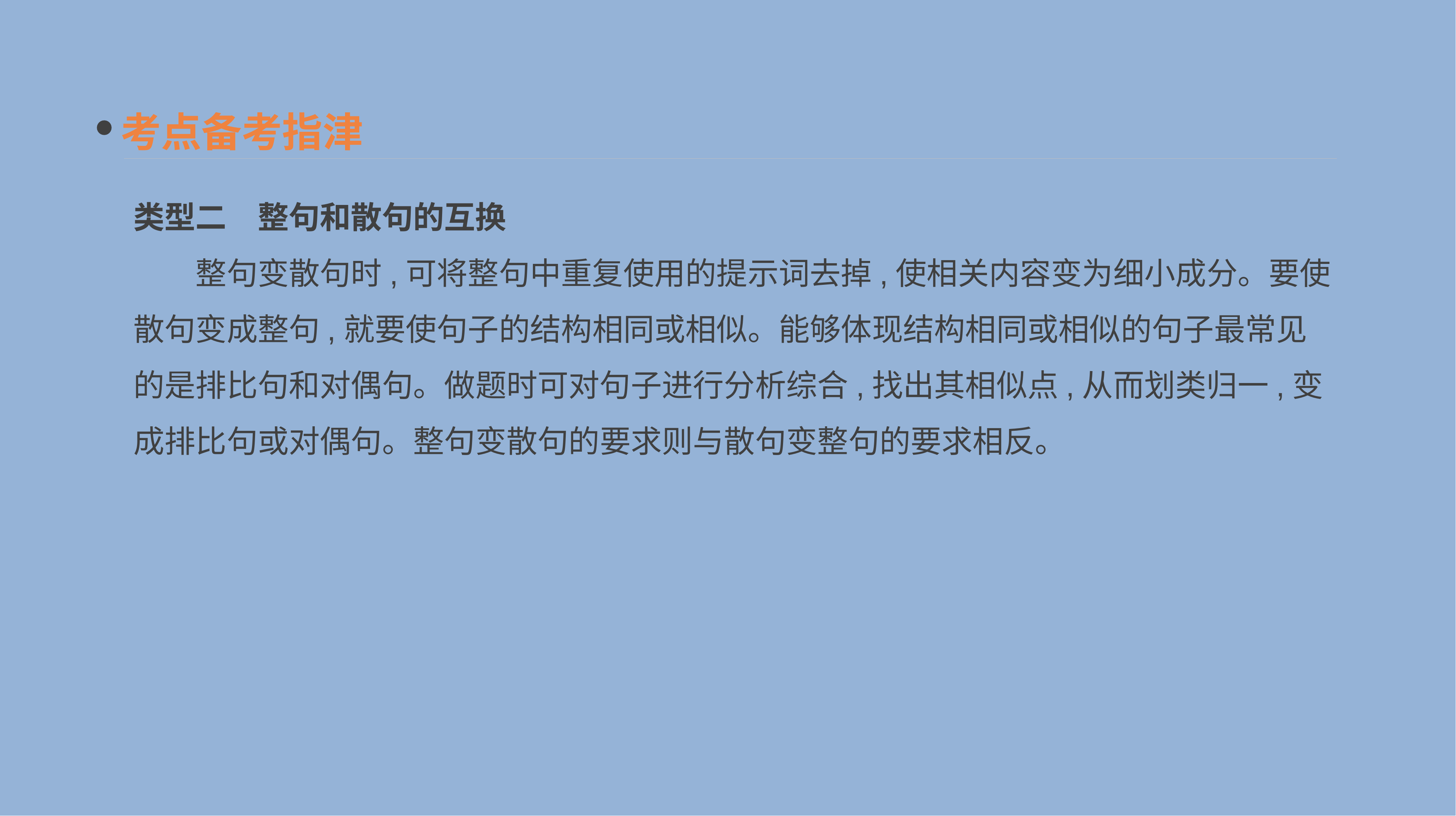

考点备考指津

类型二　整句和散句的互换
　　整句变散句时,可将整句中重复使用的提示词去掉,使相关内容变为细小成分。要使散句变成整句,就要使句子的结构相同或相似。能够体现结构相同或相似的句子最常见的是排比句和对偶句。做题时可对句子进行分析综合,找出其相似点,从而划类归一,变成排比句或对偶句。整句变散句的要求则与散句变整句的要求相反。